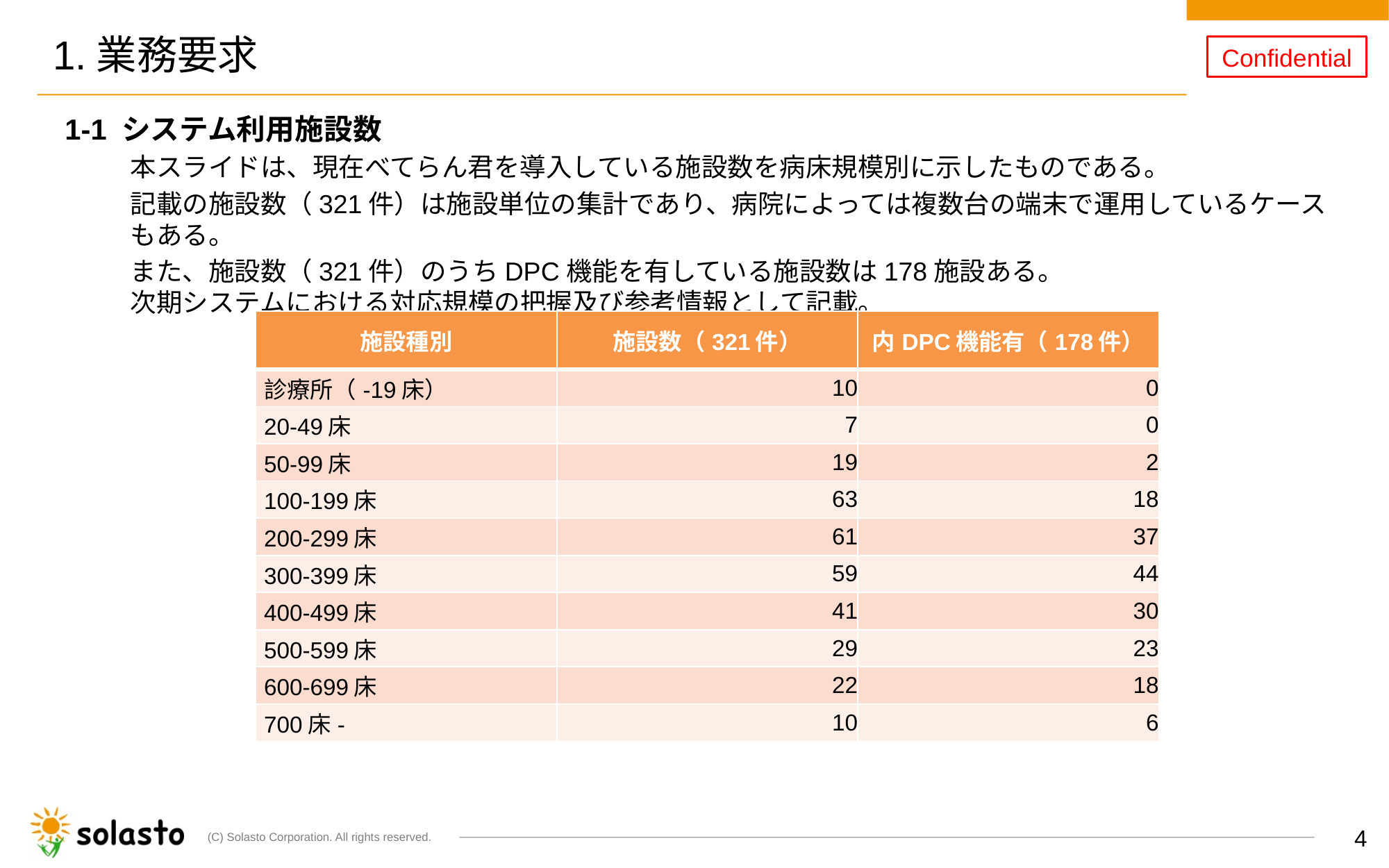

# 1.業務要求
1-1 システム利用施設数
本スライドは、現在べてらん君を導入している施設数を病床規模別に示したものである。
記載の施設数（321件）は施設単位の集計であり、病院によっては複数台の端末で運用しているケースもある。
また、施設数（321件）のうちDPC機能を有している施設数は178施設ある。
次期システムにおける対応規模の把握及び参考情報として記載。

| 施設種別 | 施設数（321件） | 内DPC機能有（178件） |
| --- | --- | --- |
| 診療所（-19床） | 10 | 0 |
| 20-49床 | 7 | 0 |
| 50-99床 | 19 | 2 |
| 100-199床 | 63 | 18 |
| 200-299床 | 61 | 37 |
| 300-399床 | 59 | 44 |
| 400-499床 | 41 | 30 |
| 500-599床 | 29 | 23 |
| 600-699床 | 22 | 18 |
| 700床- | 10 | 6 |